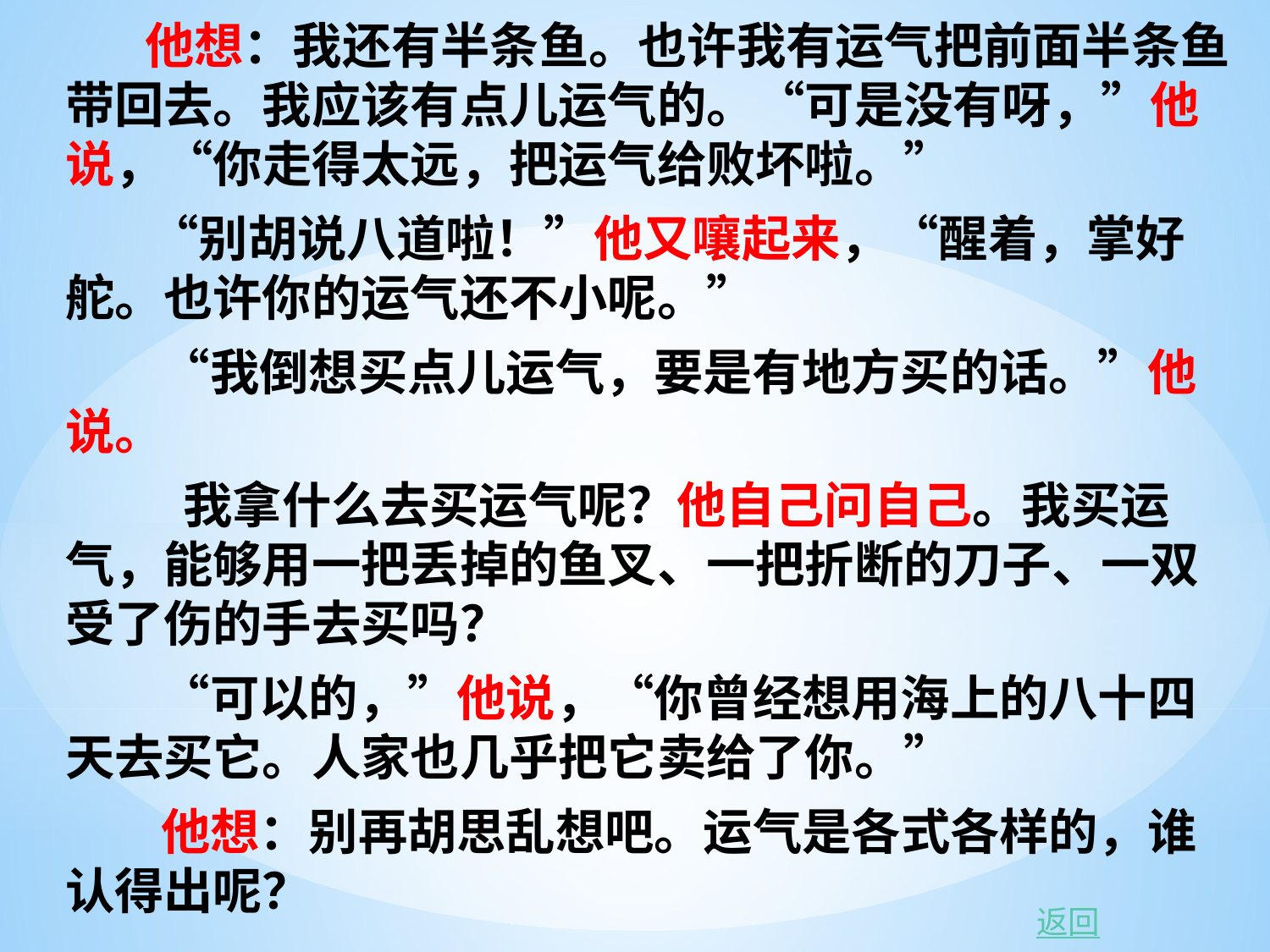

他想：我还有半条鱼。也许我有运气把前面半条鱼带回去。我应该有点儿运气的。“可是没有呀，”他说，“你走得太远，把运气给败坏啦。”
　　 “别胡说八道啦！”他又嚷起来，“醒着，掌好舵。也许你的运气还不小呢。”
　　  “我倒想买点儿运气，要是有地方买的话。”他说。
　　    我拿什么去买运气呢？他自己问自己。我买运气，能够用一把丢掉的鱼叉、一把折断的刀子、一双受了伤的手去买吗？
　　  “可以的，”他说，“你曾经想用海上的八十四天去买它。人家也几乎把它卖给了你。”
　　  他想：别再胡思乱想吧。运气是各式各样的，谁认得出呢？
返回